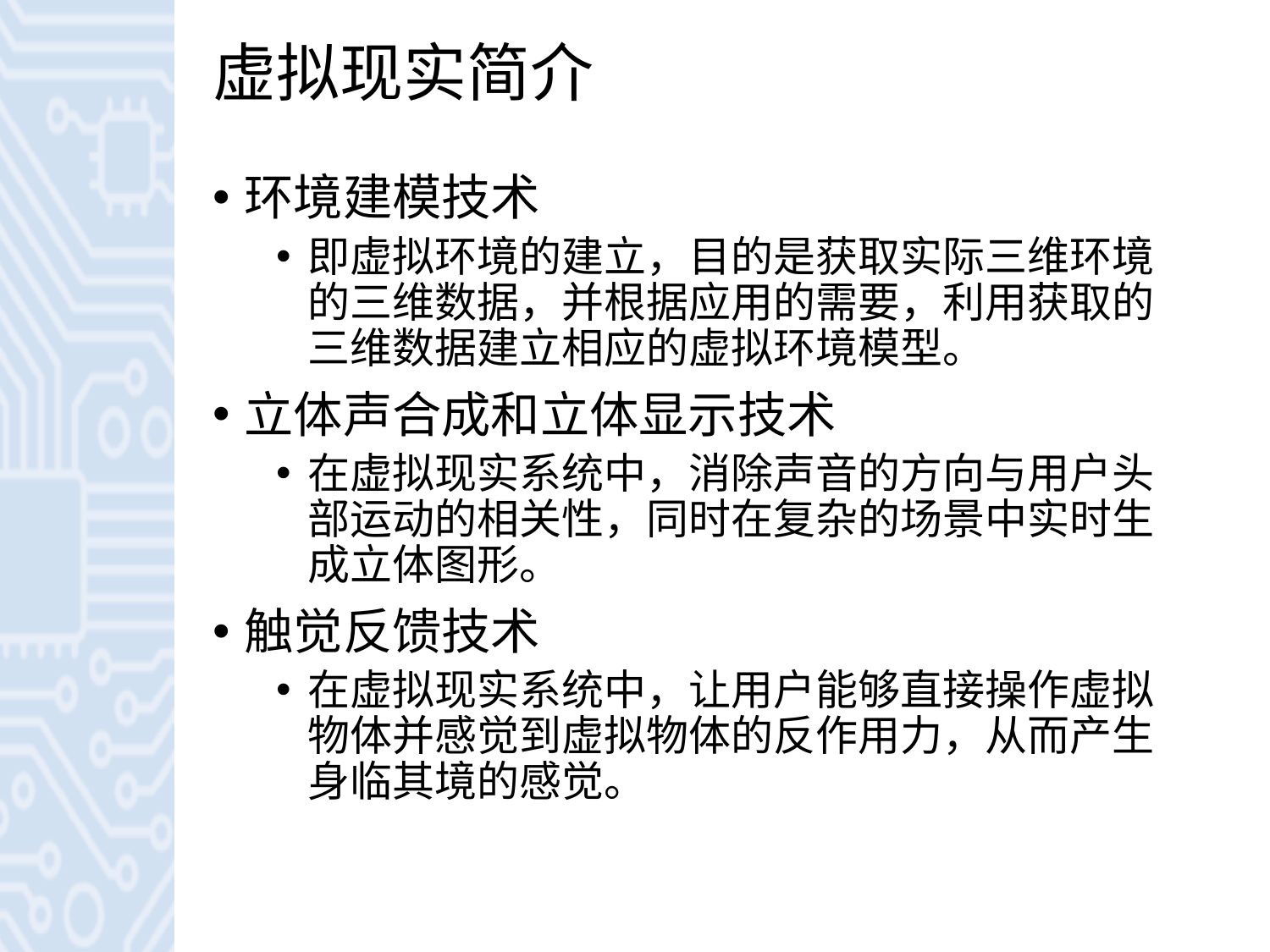

# 虚拟现实简介
环境建模技术
即虚拟环境的建立，目的是获取实际三维环境的三维数据，并根据应用的需要，利用获取的三维数据建立相应的虚拟环境模型。
立体声合成和立体显示技术
在虚拟现实系统中，消除声音的方向与用户头部运动的相关性，同时在复杂的场景中实时生成立体图形。
触觉反馈技术
在虚拟现实系统中，让用户能够直接操作虚拟物体并感觉到虚拟物体的反作用力，从而产生身临其境的感觉。